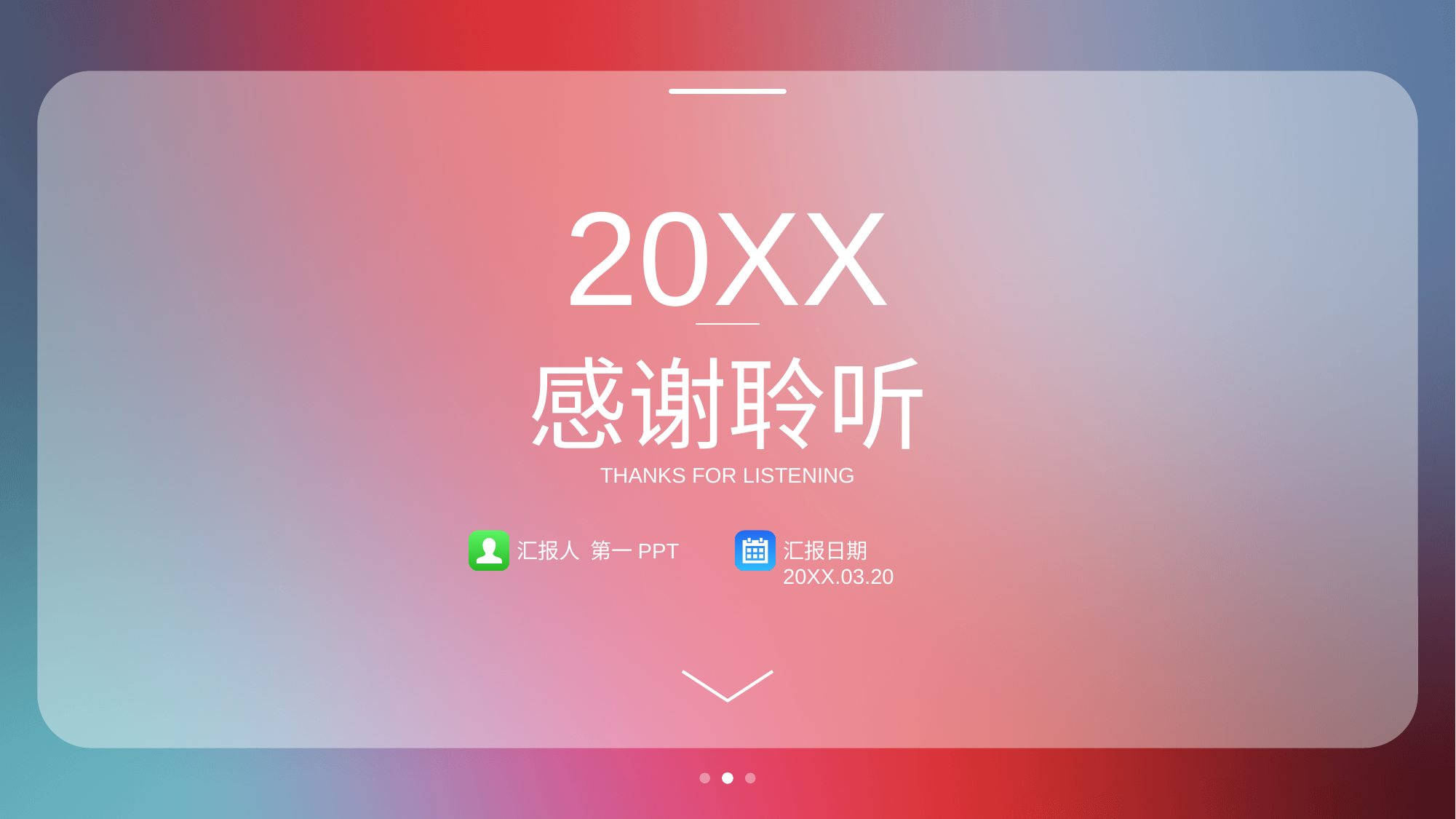

20XX
感谢聆听
THANKS FOR LISTENING

汇报人  第一PPT

汇报日期  20XX.03.20